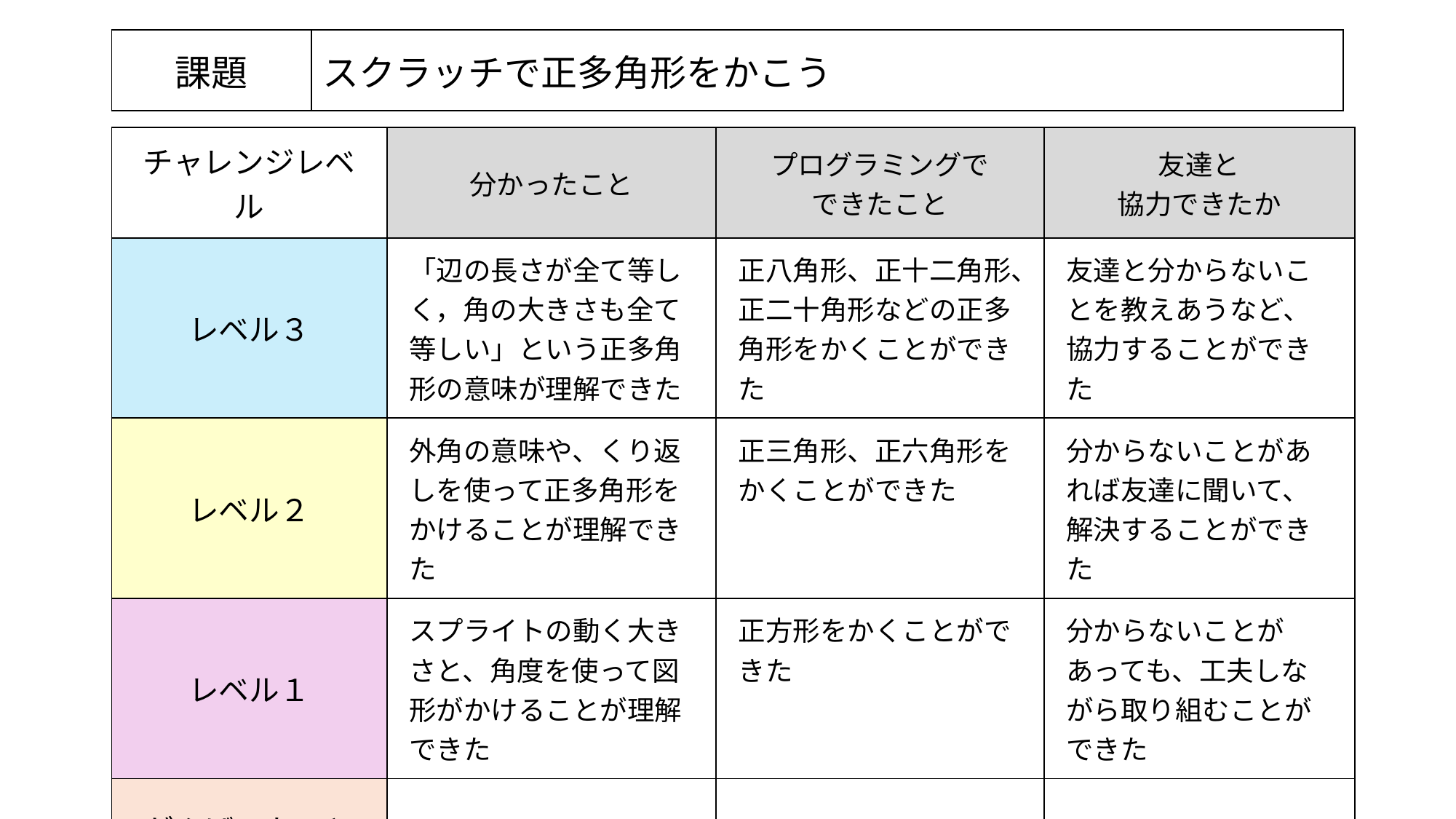

| 課題 | スクラッチで正多角形をかこう |
| --- | --- |
| チャレンジレベル | 分かったこと | プログラミングで できたこと | 友達と 協力できたか |
| --- | --- | --- | --- |
| レベル３ | 「辺の長さが全て等しく，角の大きさも全て等しい」という正多角形の意味が理解できた | 正八角形、正十二角形、正二十角形などの正多角形をかくことができた | 友達と分からないことを教えあうなど、協力することができた |
| レベル２ | 外角の意味や、くり返しを使って正多角形をかけることが理解できた | 正三角形、正六角形をかくことができた | 分からないことがあれば友達に聞いて、解決することができた |
| レベル１ | スプライトの動く大きさと、角度を使って図形がかけることが理解できた | 正方形をかくことができた | 分からないことがあっても、工夫しながら取り組むことができた |
| がんばったこと、 工夫したこと |  |  |  |